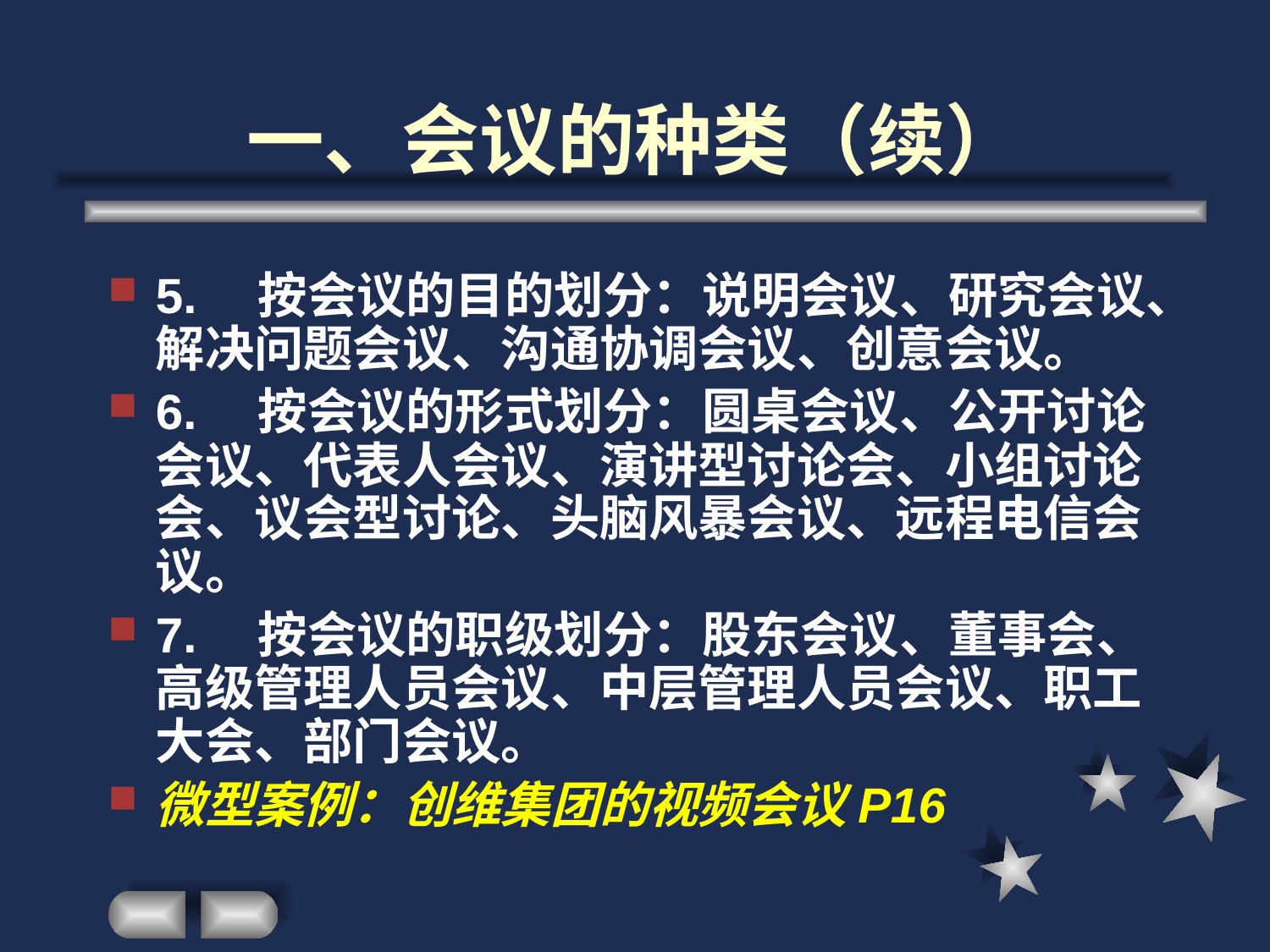

# 一、会议的种类（续）
5.　按会议的目的划分：说明会议、研究会议、解决问题会议、沟通协调会议、创意会议。
6.　按会议的形式划分：圆桌会议、公开讨论会议、代表人会议、演讲型讨论会、小组讨论会、议会型讨论、头脑风暴会议、远程电信会议。
7.　按会议的职级划分：股东会议、董事会、高级管理人员会议、中层管理人员会议、职工大会、部门会议。
微型案例：创维集团的视频会议P16